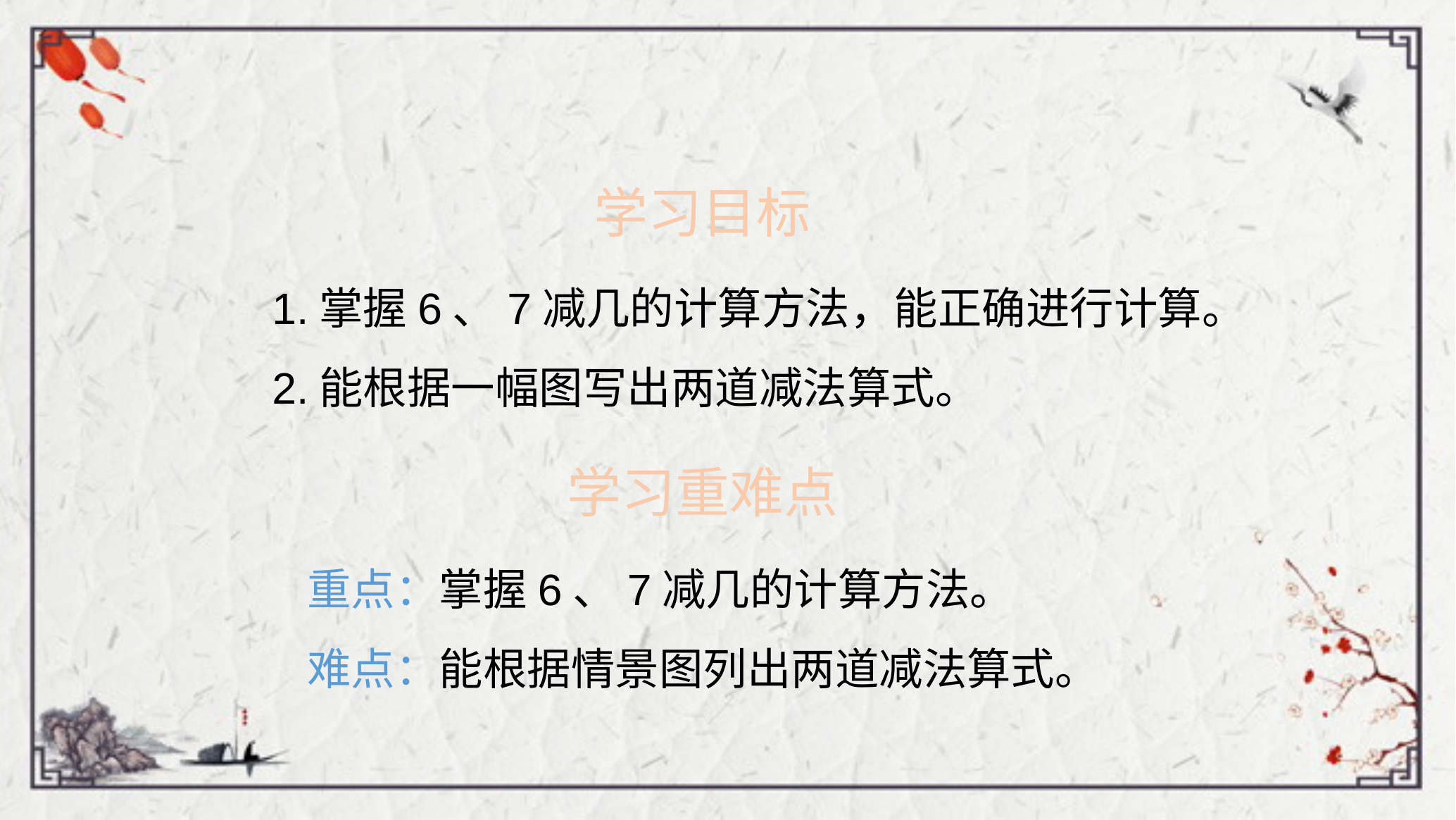

学习目标
1.掌握6、7减几的计算方法，能正确进行计算。
2.能根据一幅图写出两道减法算式。
学习重难点
重点：掌握6、7减几的计算方法。
难点：能根据情景图列出两道减法算式。